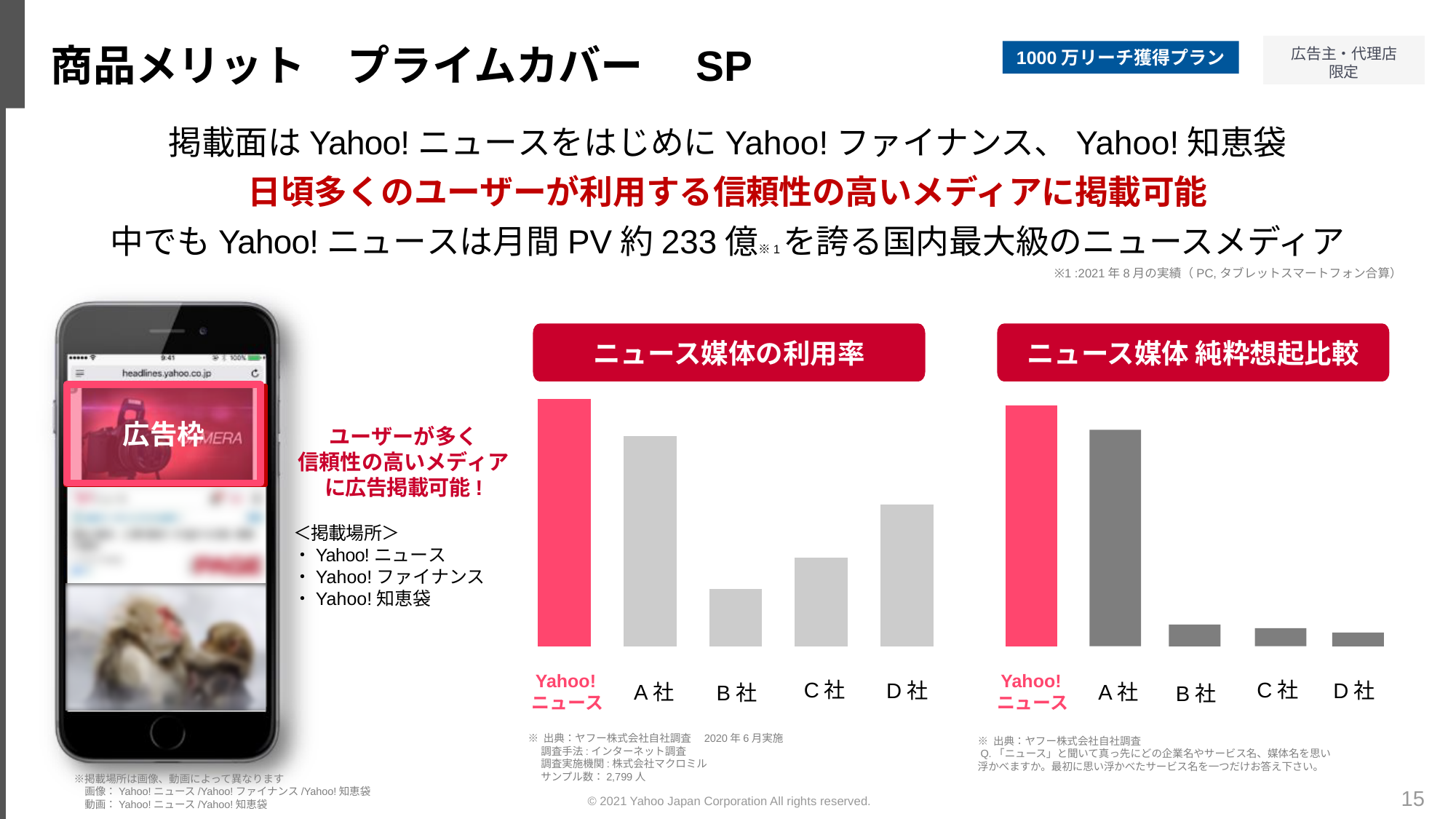

商品メリット　プライムカバー　SP
1000万リーチ獲得プラン
掲載面はYahoo!ニュースをはじめにYahoo!ファイナンス、Yahoo!知恵袋
日頃多くのユーザーが利用する信頼性の高いメディアに掲載可能
中でもYahoo!ニュースは月間PV約233億※1を誇る国内最大級のニュースメディア
※1 :2021年8月の実績（PC,タブレットスマートフォン合算）

広告枠

ニュース媒体の利用率
ニュース媒体 純粋想起比較

### Chart

| Category | ニュース媒体としての利用率 |
|---|---|
| Yahoo!ニュース | 64.3 |
| A社 | 54.6 |
| B社 | 15.0 |
| C社 | 23.0 |
| D社 | 36.8 |
ユーザーが多く
信頼性の高いメディア
に広告掲載可能!

＜掲載場所＞
・Yahoo!ニュース
・Yahoo!ファイナンス
・Yahoo!知恵袋

240％
 Yahoo!
 ニュース
 Yahoo!
 ニュース
C社
C社
D社
D社
A社
A社
B社
B社
240％
※ 出典：ヤフー株式会社自社調査
 Q.「ニュース」と聞いて真っ先にどの企業名やサービス名、媒体名を思い浮かべますか。最初に思い浮かべたサービス名を一つだけお答え下さい。
※ 出典：ヤフー株式会社自社調査　2020年6月実施
　 調査手法:インターネット調査
　 調査実施機関:株式会社マクロミル
　 サンプル数：2,799人
　※掲載場所は画像、動画によって異なります
　　画像：Yahoo!ニュース/Yahoo!ファイナンス/Yahoo!知恵袋
　　動画：Yahoo!ニュース/Yahoo!知恵袋
15